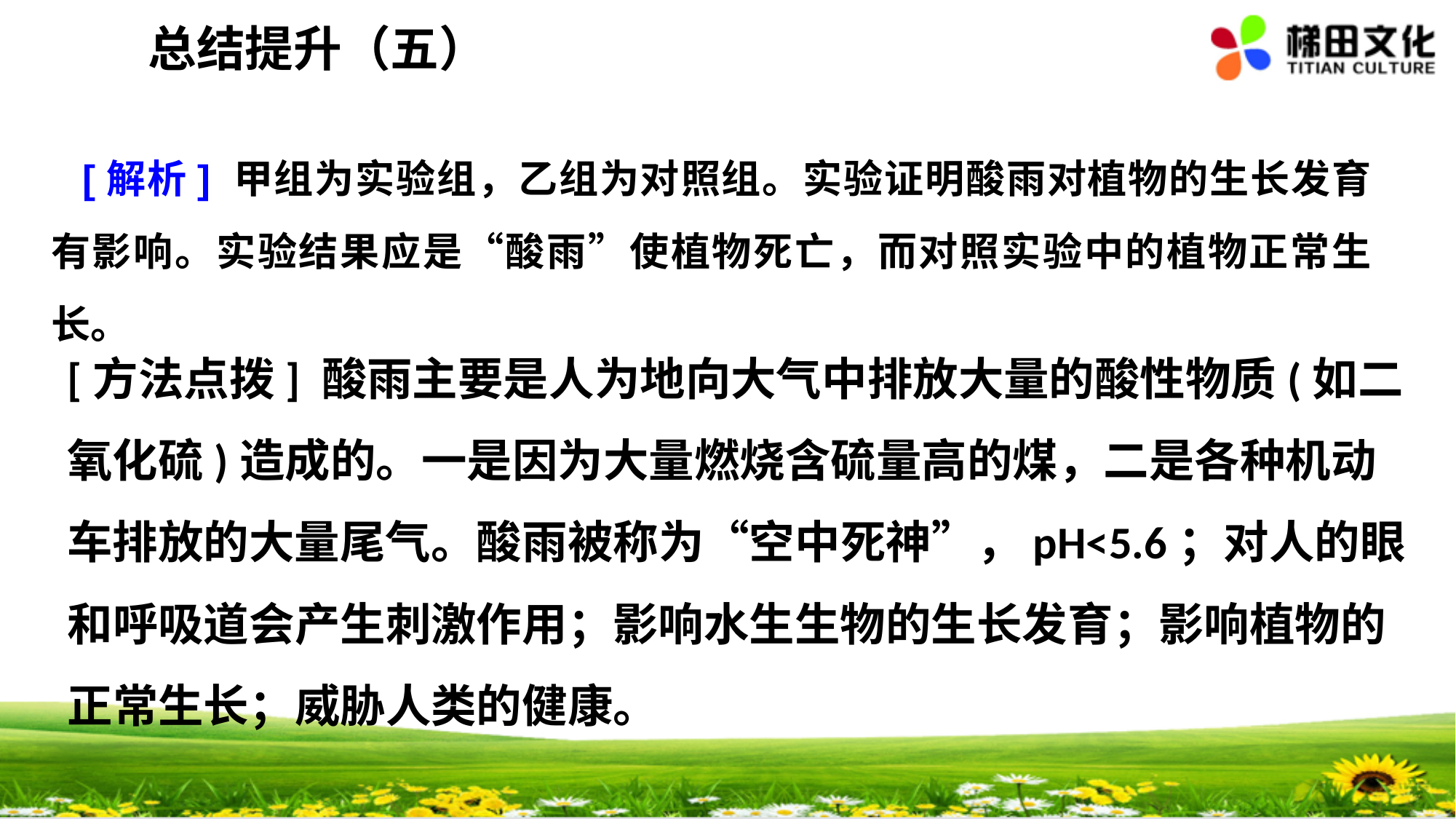

总结提升（五）
[解析] 甲组为实验组，乙组为对照组。实验证明酸雨对植物的生长发育有影响。实验结果应是“酸雨”使植物死亡，而对照实验中的植物正常生长。
[方法点拨] 酸雨主要是人为地向大气中排放大量的酸性物质(如二氧化硫)造成的。一是因为大量燃烧含硫量高的煤，二是各种机动车排放的大量尾气。酸雨被称为“空中死神”，pH<5.6；对人的眼和呼吸道会产生刺激作用；影响水生生物的生长发育；影响植物的正常生长；威胁人类的健康。